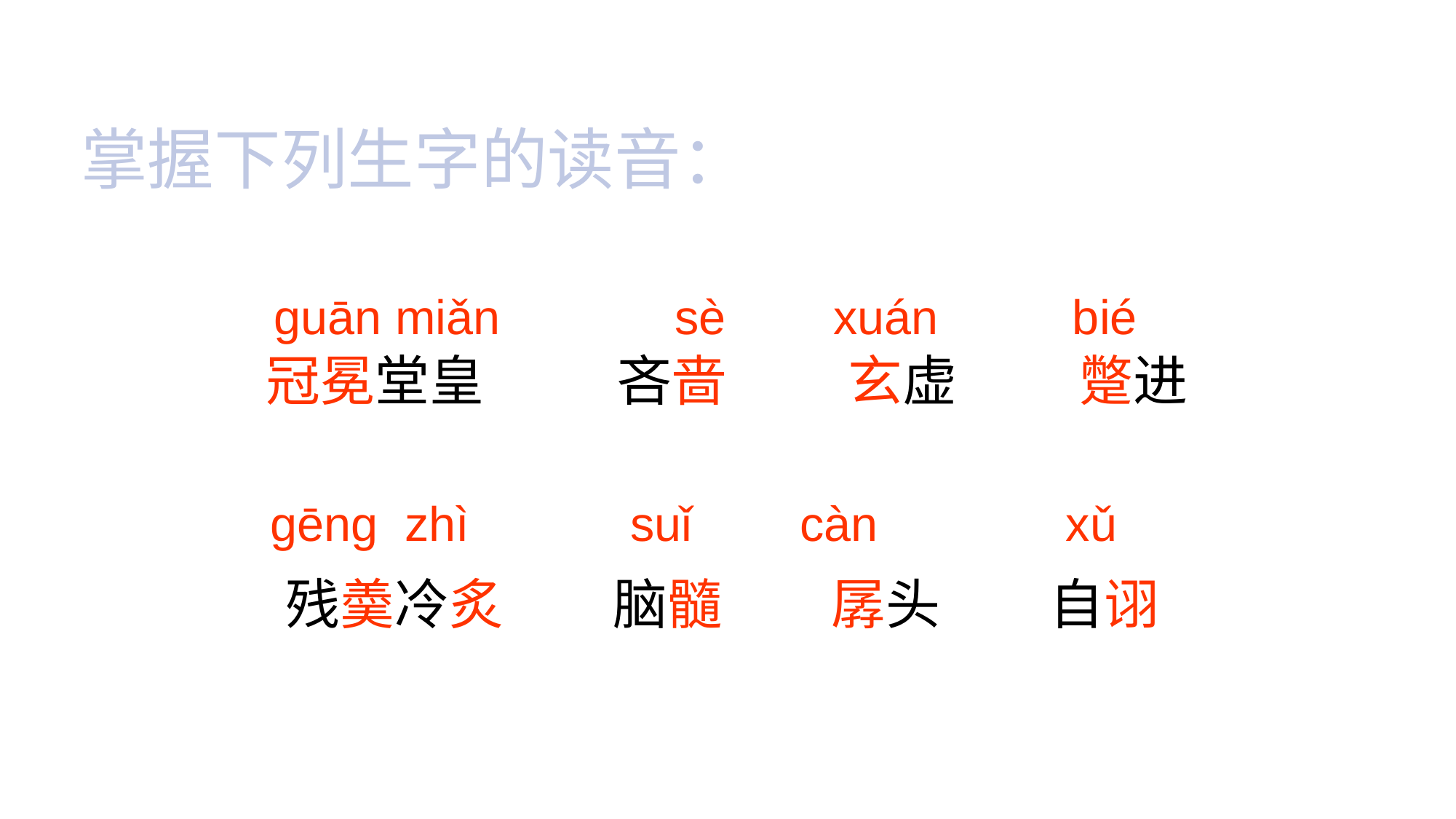

掌握下列生字的读音：
guān miǎn             sè        xuán          bié
冠冕堂皇　　  吝啬　　 玄虚　　 蹩进
    gēng  zhì            suǐ        càn              xǔ
　残羮冷炙　　脑髓　　孱头　　自诩